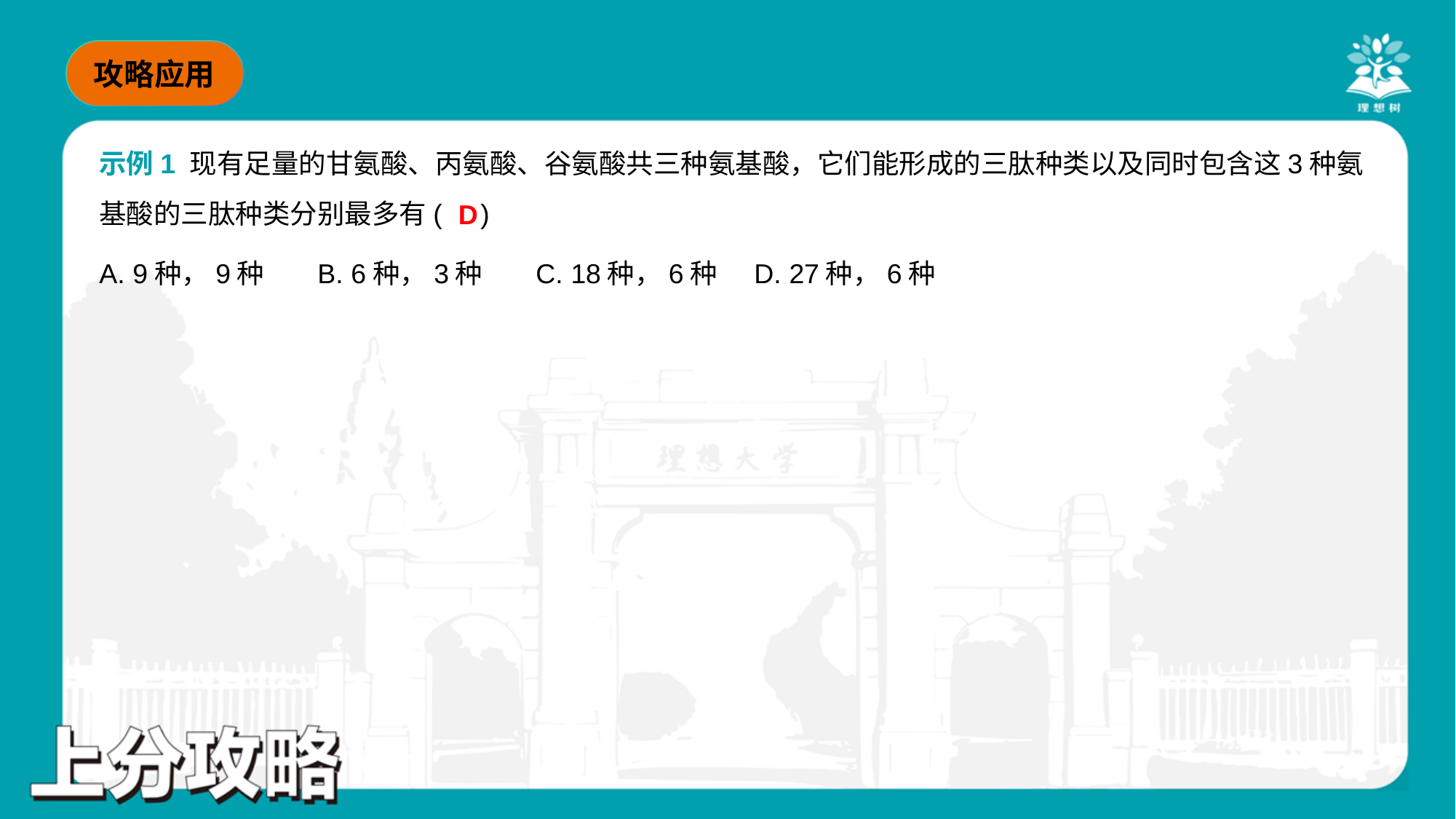

示例1 现有足量的甘氨酸、丙氨酸、谷氨酸共三种氨基酸，它们能形成的三肽种类以及同时包含这3种氨
基酸的三肽种类分别最多有(     )
D
A. 9种，9种	B. 6种，3种	C. 18种，6种	D. 27种，6种